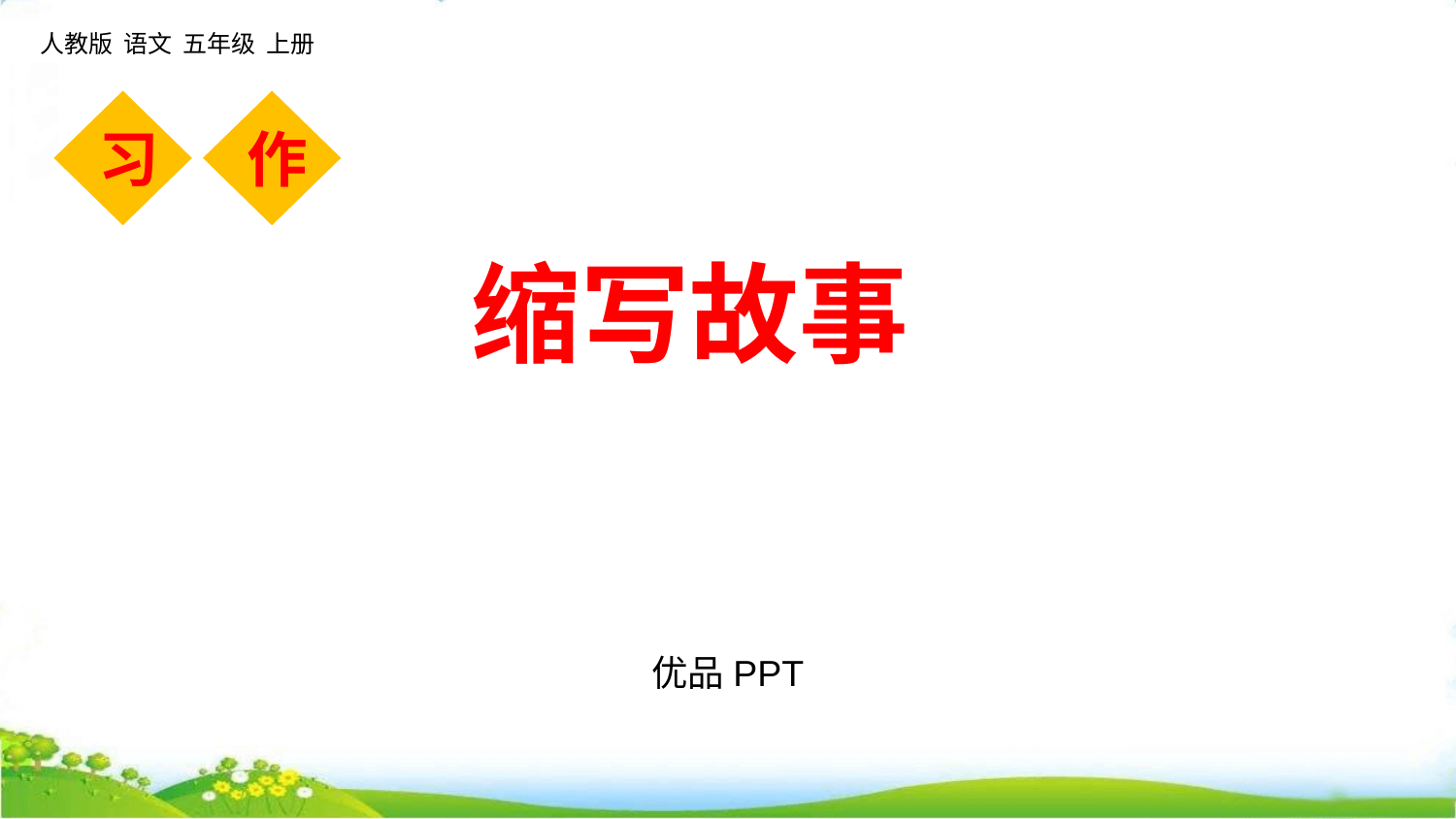

人教版  语文  五年级  上册
习
作
缩写故事
优品PPT